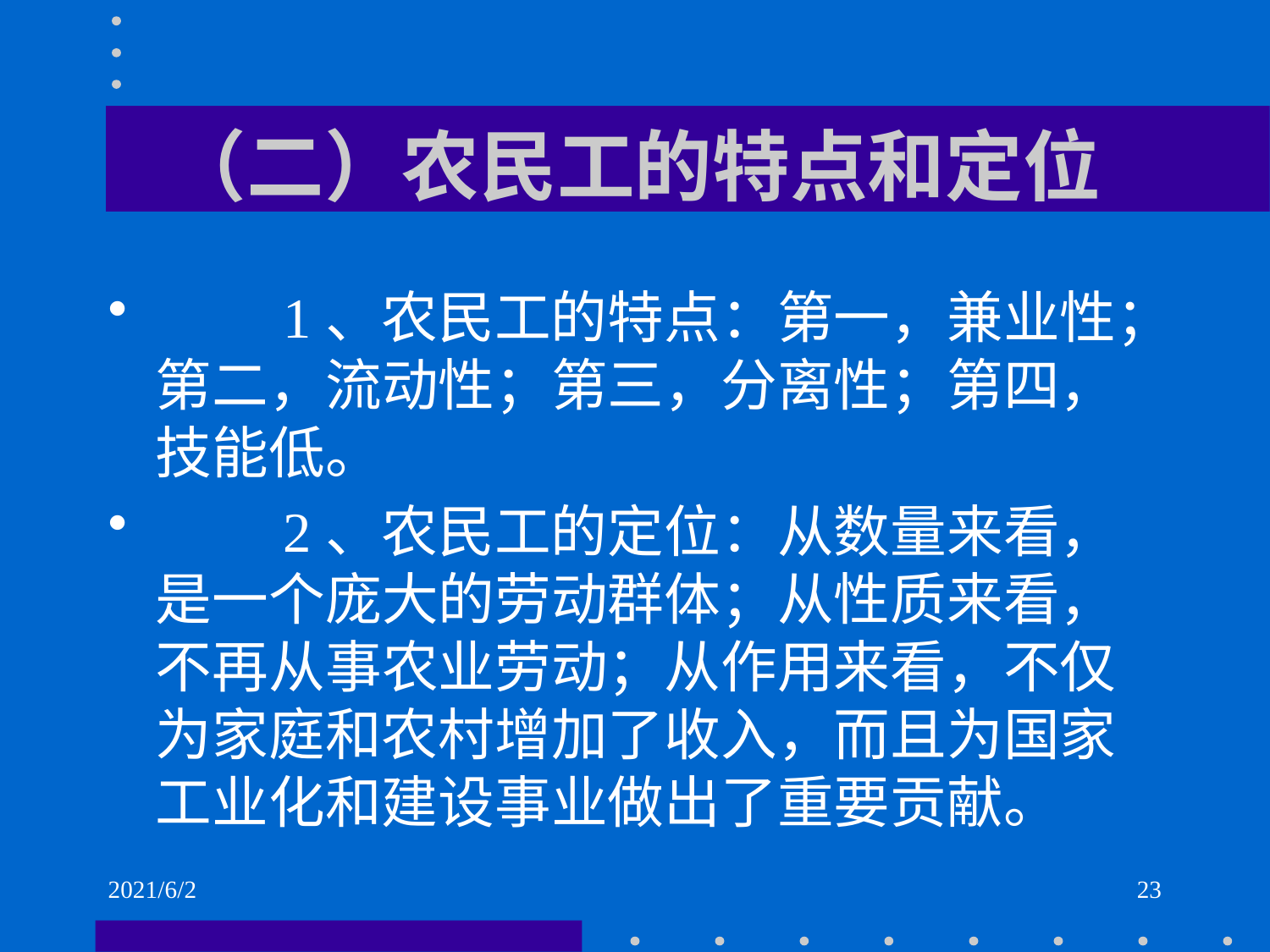

# （二）农民工的特点和定位
         1、农民工的特点：第一，兼业性；第二，流动性；第三，分离性；第四，技能低。
         2、农民工的定位：从数量来看，是一个庞大的劳动群体；从性质来看，不再从事农业劳动；从作用来看，不仅为家庭和农村增加了收入，而且为国家工业化和建设事业做出了重要贡献。
2021/6/2
23